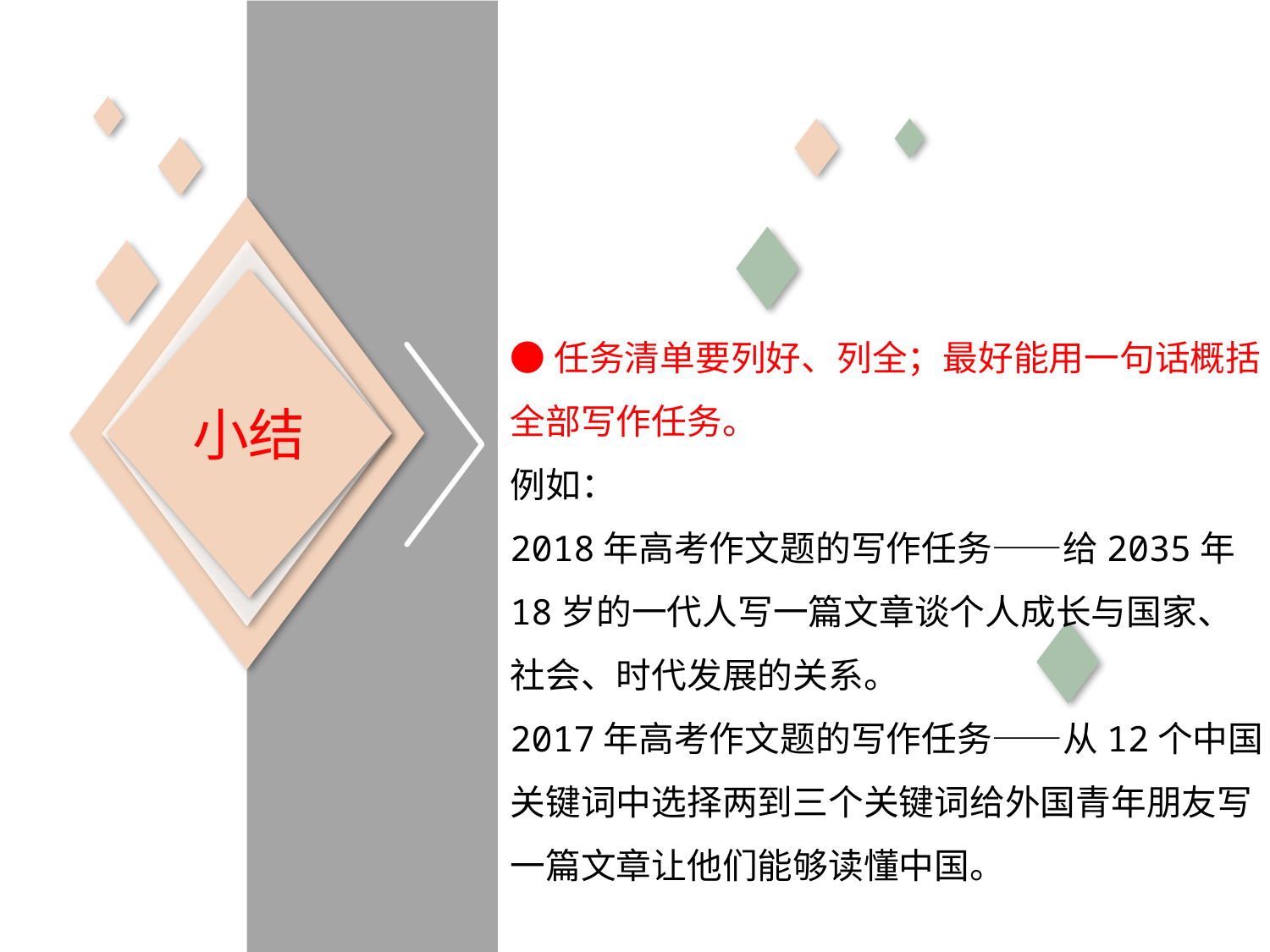

小结
●任务清单要列好、列全；最好能用一句话概括全部写作任务。
例如：
2018年高考作文题的写作任务——给2035年18岁的一代人写一篇文章谈个人成长与国家、社会、时代发展的关系。
2017年高考作文题的写作任务——从12个中国关键词中选择两到三个关键词给外国青年朋友写一篇文章让他们能够读懂中国。